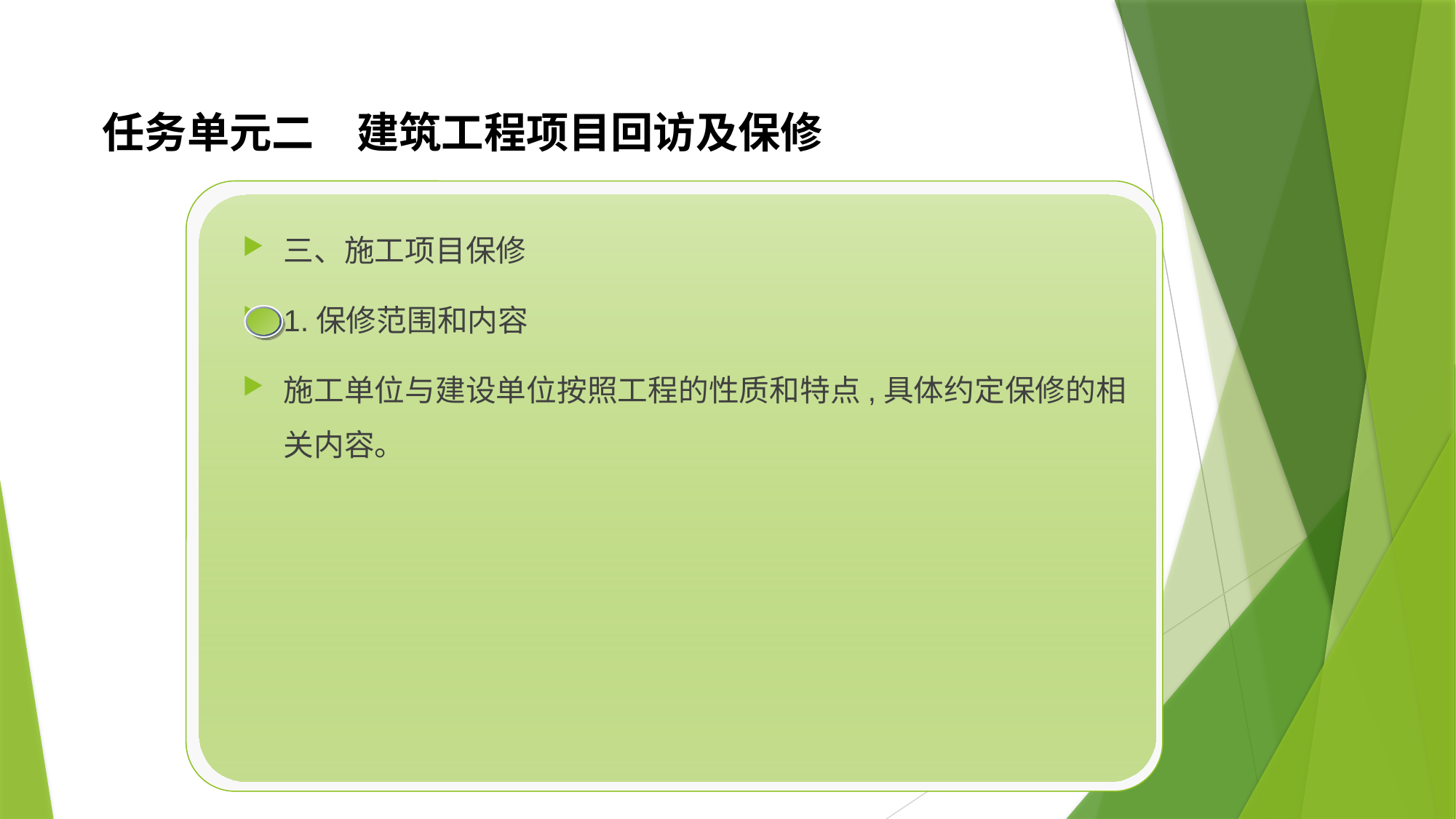

# 任务单元二　建筑工程项目回访及保修

三、施工项目保修
1.保修范围和内容
施工单位与建设单位按照工程的性质和特点,具体约定保修的相关内容。